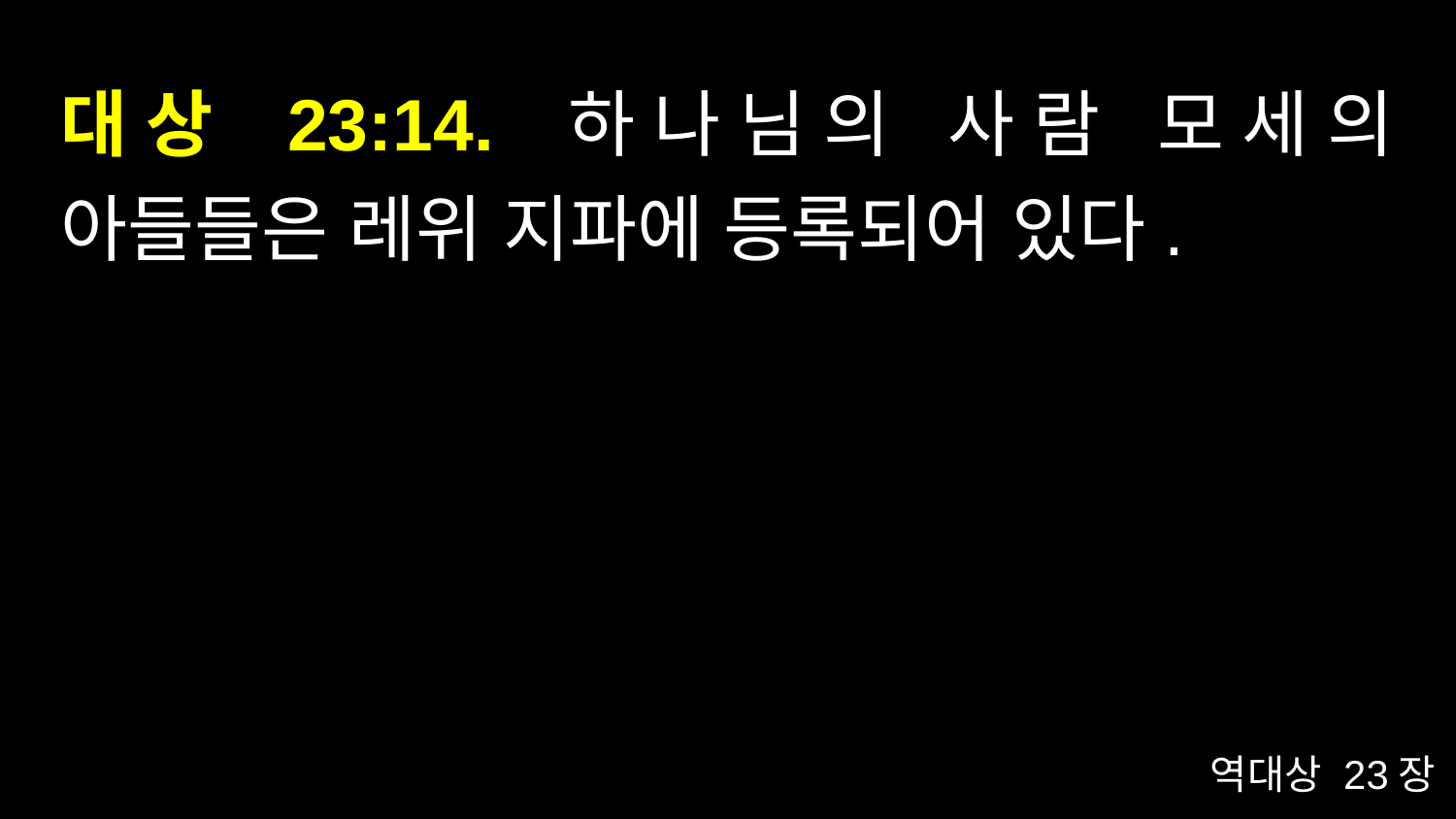

# 대상 23:14. 하나님의 사람 모세의 아들들은 레위 지파에 등록되어 있다.
역대상 23장